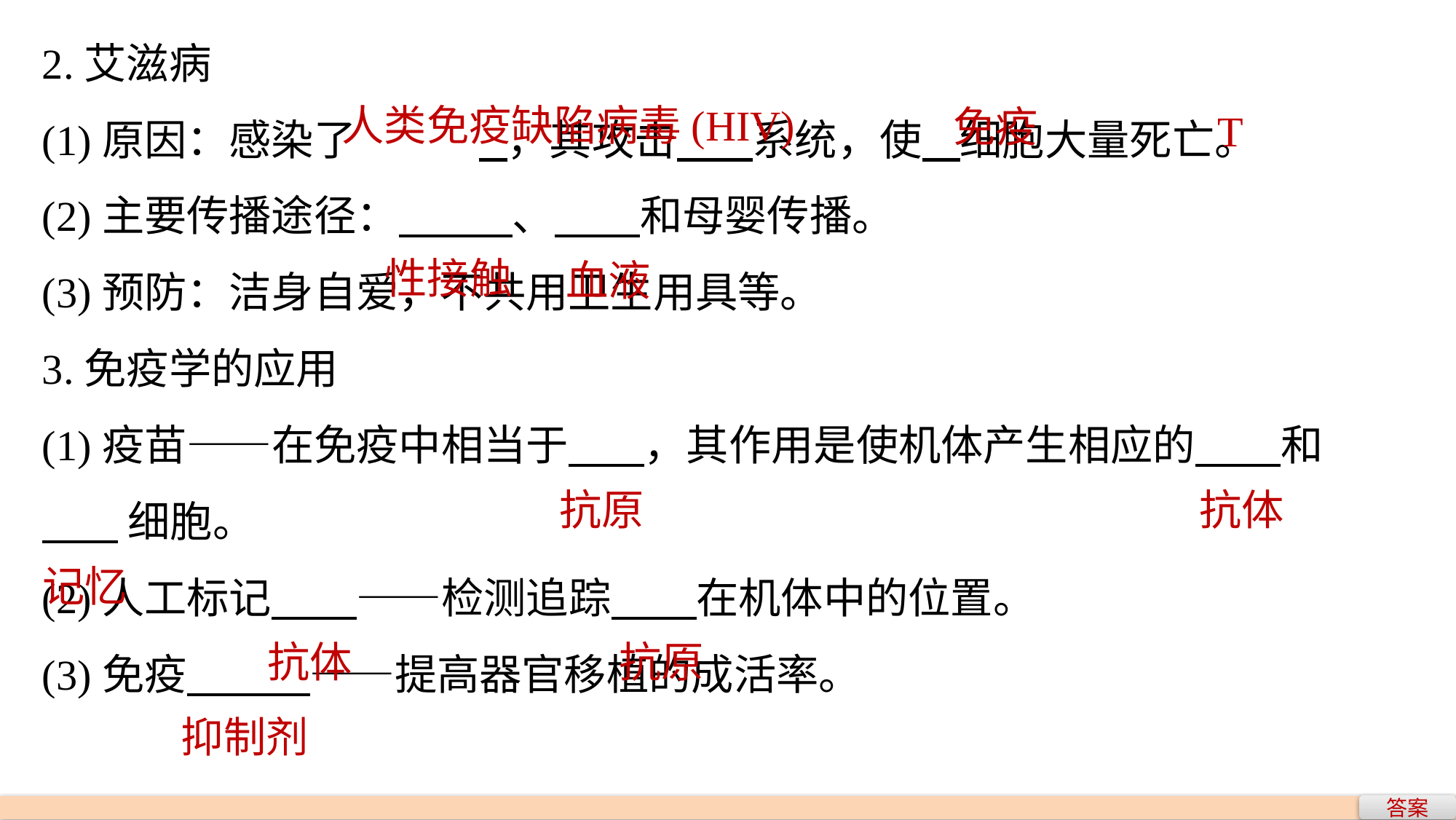

2.艾滋病
(1)原因：感染了		   ，其攻击        系统，使    细胞大量死亡。
(2)主要传播途径：            、         和母婴传播。
(3)预防：洁身自爱，不共用卫生用具等。
3.免疫学的应用
(1)疫苗——在免疫中相当于        ，其作用是使机体产生相应的         和
        细胞。
(2)人工标记         ——检测追踪         在机体中的位置。
(3)免疫             ——提高器官移植的成活率。
人类免疫缺陷病毒(HIV)
免疫
T
性接触
血液
抗原
抗体
记忆
抗原
抗体
抑制剂
答案